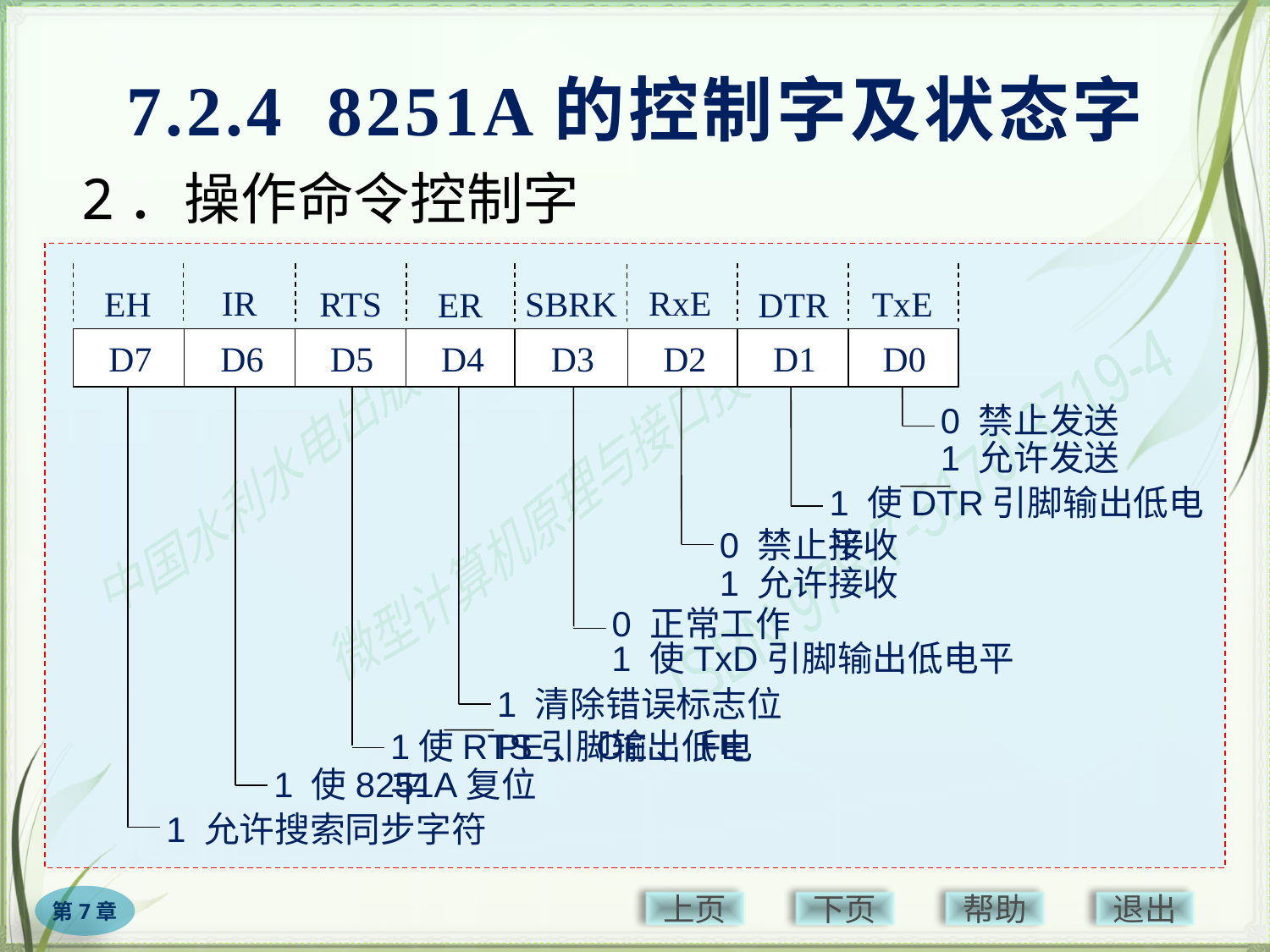

# 7.2.4  8251A的控制字及状态字
2．操作命令控制字

IR

RxE
EH

RTS

SBRK
TxE
ER

DTR

D7
D6
D5
D4
D3
D2
D1
D0
0 禁止发送
1 允许发送
1 使DTR引脚输出低电平

0 禁止接收
1 允许接收
0 正常工作
1 使TxD引脚输出低电平
1 清除错误标志位PE、OE、FE
1使RTS引脚输出低电平

1 使8251A复位
1 允许搜索同步字符